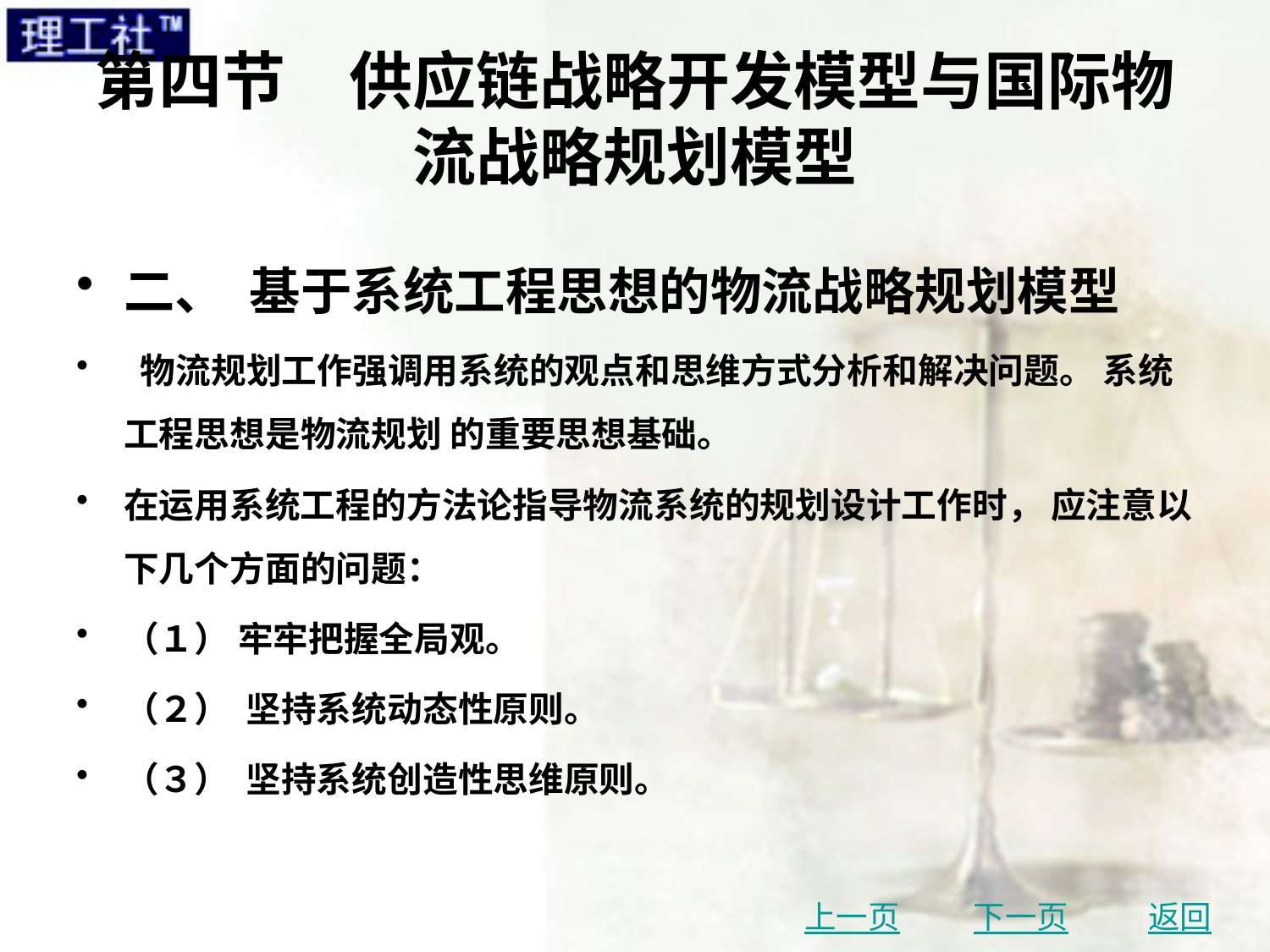

# 第四节　供应链战略开发模型与国际物流战略规划模型
二、  基于系统工程思想的物流战略规划模型
 物流规划工作强调用系统的观点和思维方式分析和解决问题。 系统工程思想是物流规划 的重要思想基础。
在运用系统工程的方法论指导物流系统的规划设计工作时， 应注意以下几个方面的问题：
（１） 牢牢把握全局观。
（２）  坚持系统动态性原则。
（３）  坚持系统创造性思维原则。

上一页
下一页
返回